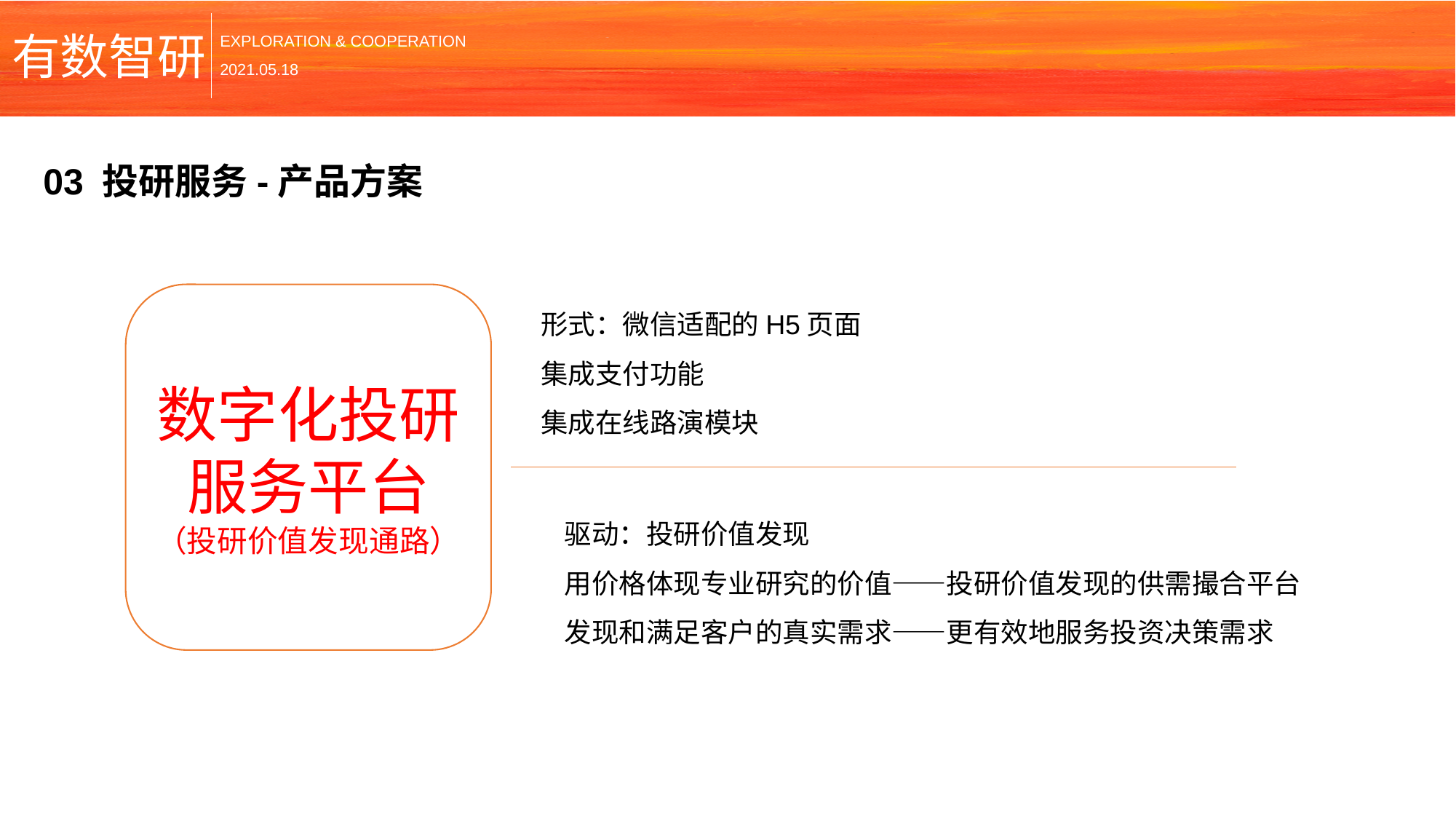

03 投研服务-产品方案
数字化投研
服务平台
（投研价值发现通路）
形式：微信适配的H5页面
集成支付功能
集成在线路演模块
驱动：投研价值发现
用价格体现专业研究的价值——投研价值发现的供需撮合平台
发现和满足客户的真实需求——更有效地服务投资决策需求